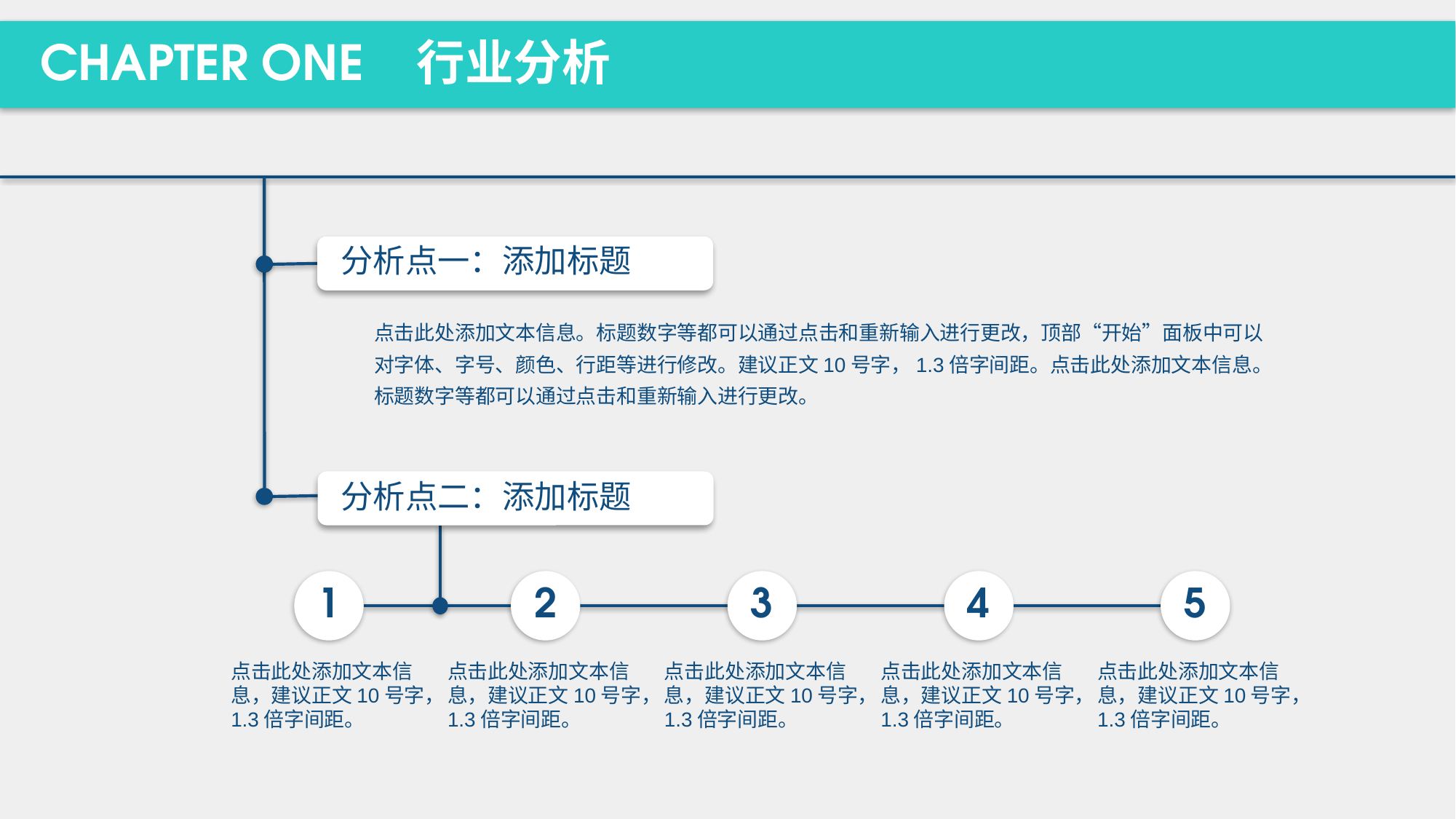

CHAPTER ONE   行业分析
分析点一：添加标题

点击此处添加文本信息。标题数字等都可以通过点击和重新输入进行更改，顶部“开始”面板中可以对字体、字号、颜色、行距等进行修改。建议正文10号字，1.3倍字间距。点击此处添加文本信息。标题数字等都可以通过点击和重新输入进行更改。
分析点二：添加标题

1
2
3
4
5

点击此处添加文本信息，建议正文10号字，1.3倍字间距。
点击此处添加文本信息，建议正文10号字，1.3倍字间距。
点击此处添加文本信息，建议正文10号字，1.3倍字间距。
点击此处添加文本信息，建议正文10号字，1.3倍字间距。
点击此处添加文本信息，建议正文10号字，1.3倍字间距。